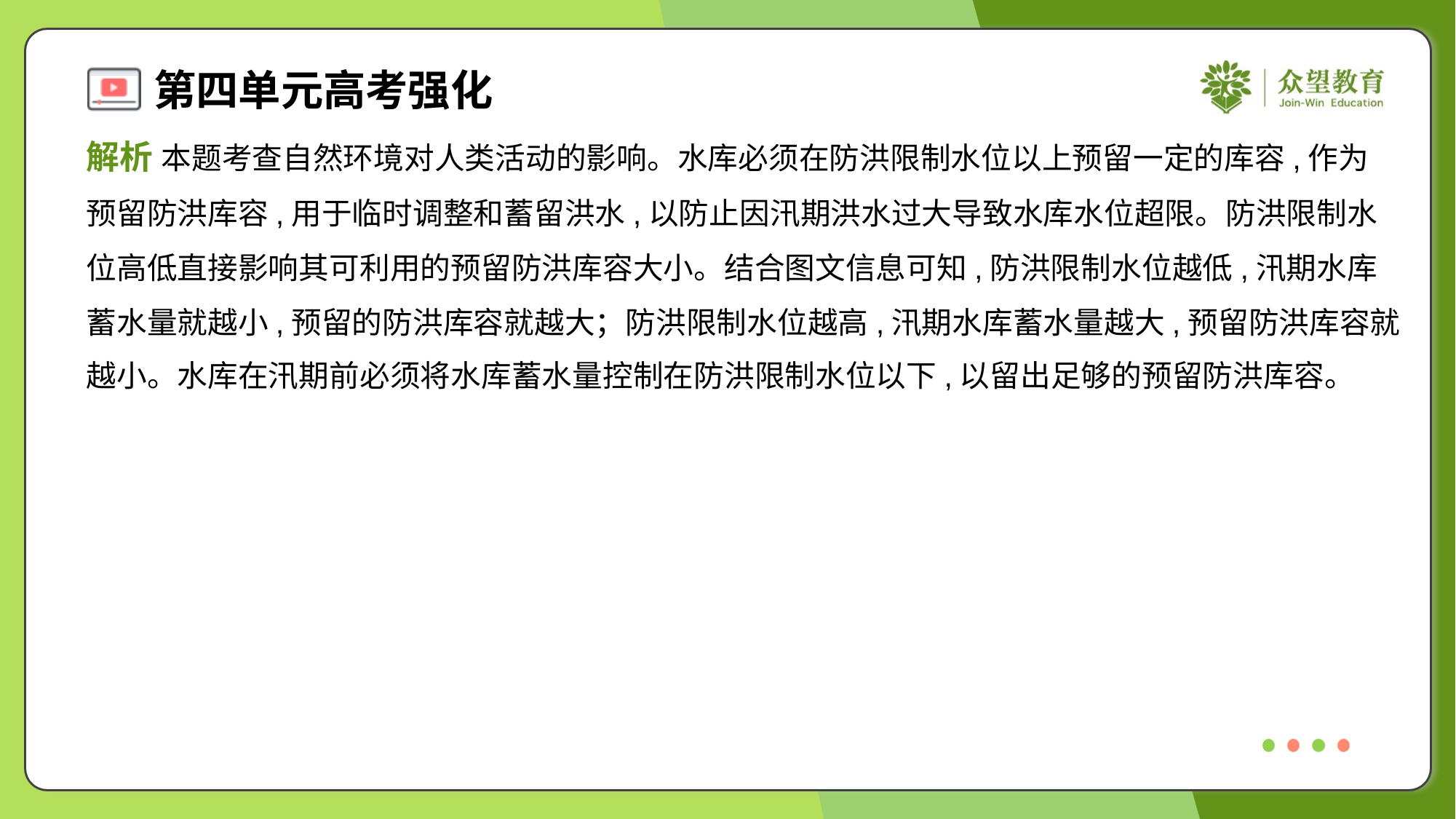

解析 本题考查自然环境对人类活动的影响。水库必须在防洪限制水位以上预留一定的库容,作为
预留防洪库容,用于临时调整和蓄留洪水,以防止因汛期洪水过大导致水库水位超限。防洪限制水
位高低直接影响其可利用的预留防洪库容大小。结合图文信息可知,防洪限制水位越低,汛期水库
蓄水量就越小,预留的防洪库容就越大；防洪限制水位越高,汛期水库蓄水量越大,预留防洪库容就
越小。水库在汛期前必须将水库蓄水量控制在防洪限制水位以下,以留出足够的预留防洪库容。